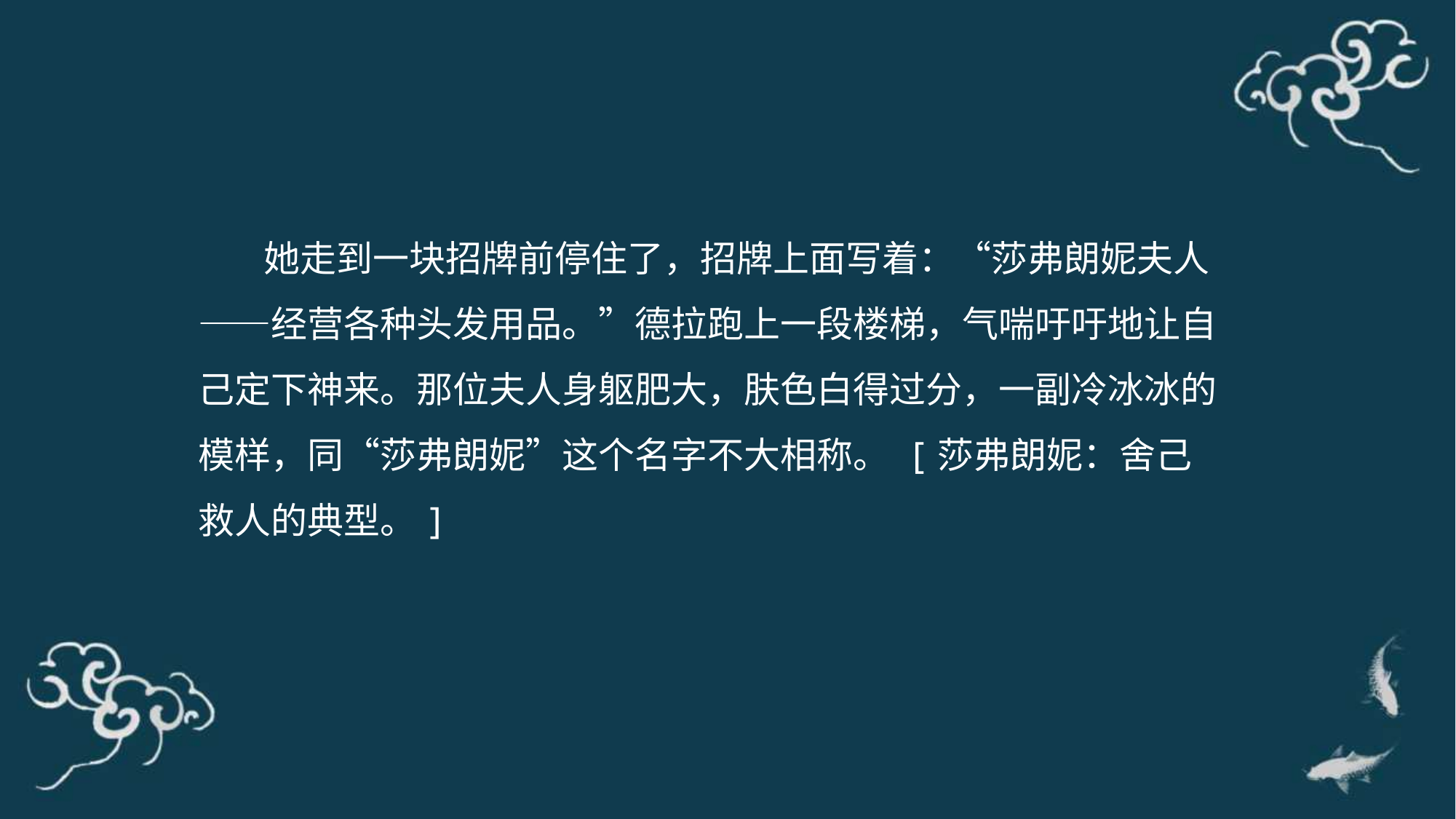

她走到一块招牌前停住了，招牌上面写着：“莎弗朗妮夫人——经营各种头发用品。”德拉跑上一段楼梯，气喘吁吁地让自己定下神来。那位夫人身躯肥大，肤色白得过分，一副冷冰冰的模样，同“莎弗朗妮”这个名字不大相称。 [莎弗朗妮：舍己救人的典型。]